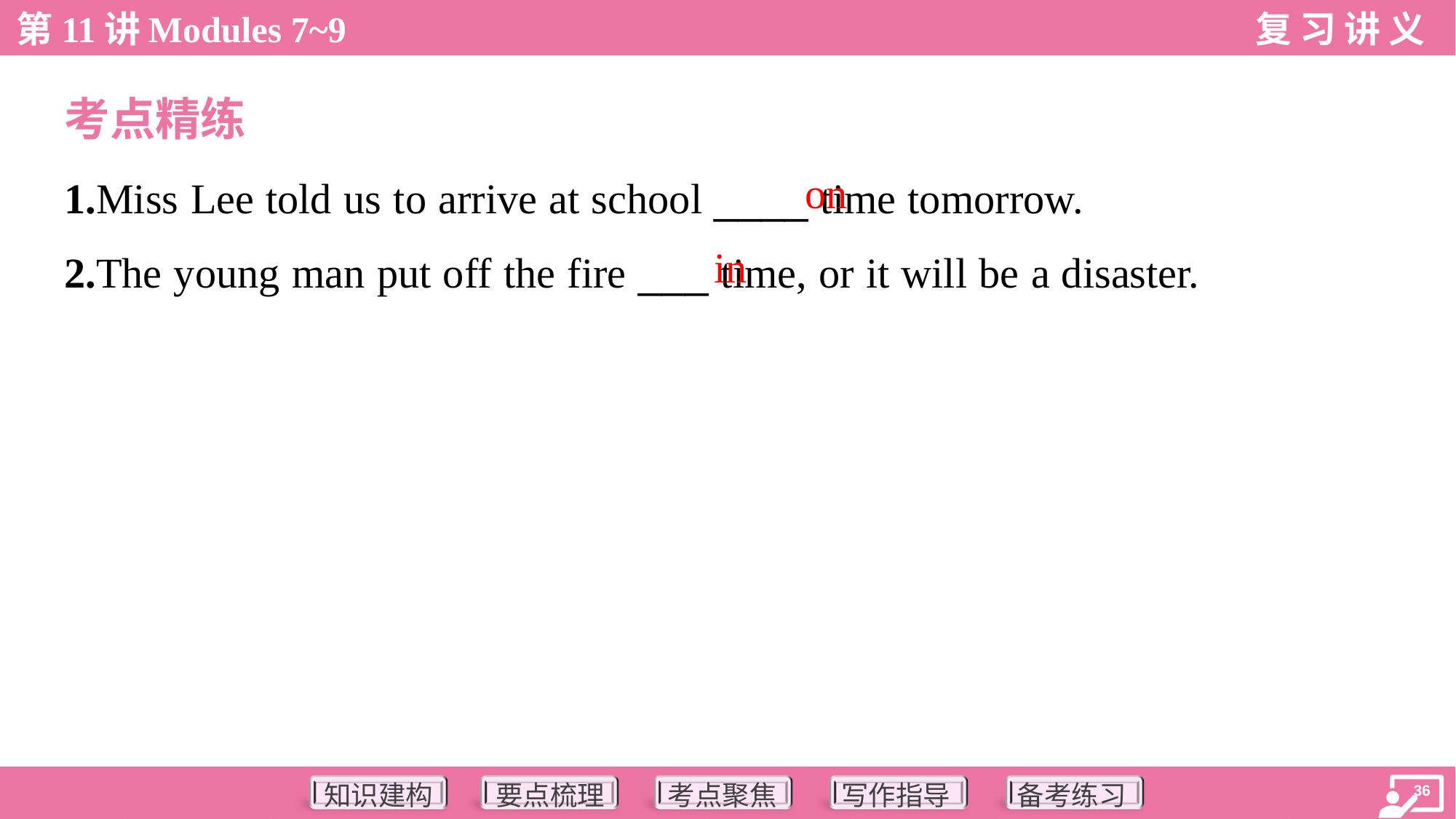

考点精练
on
1.Miss Lee told us to arrive at school ____ time tomorrow.
2.The young man put off the fire ___ time, or it will be a disaster.
in